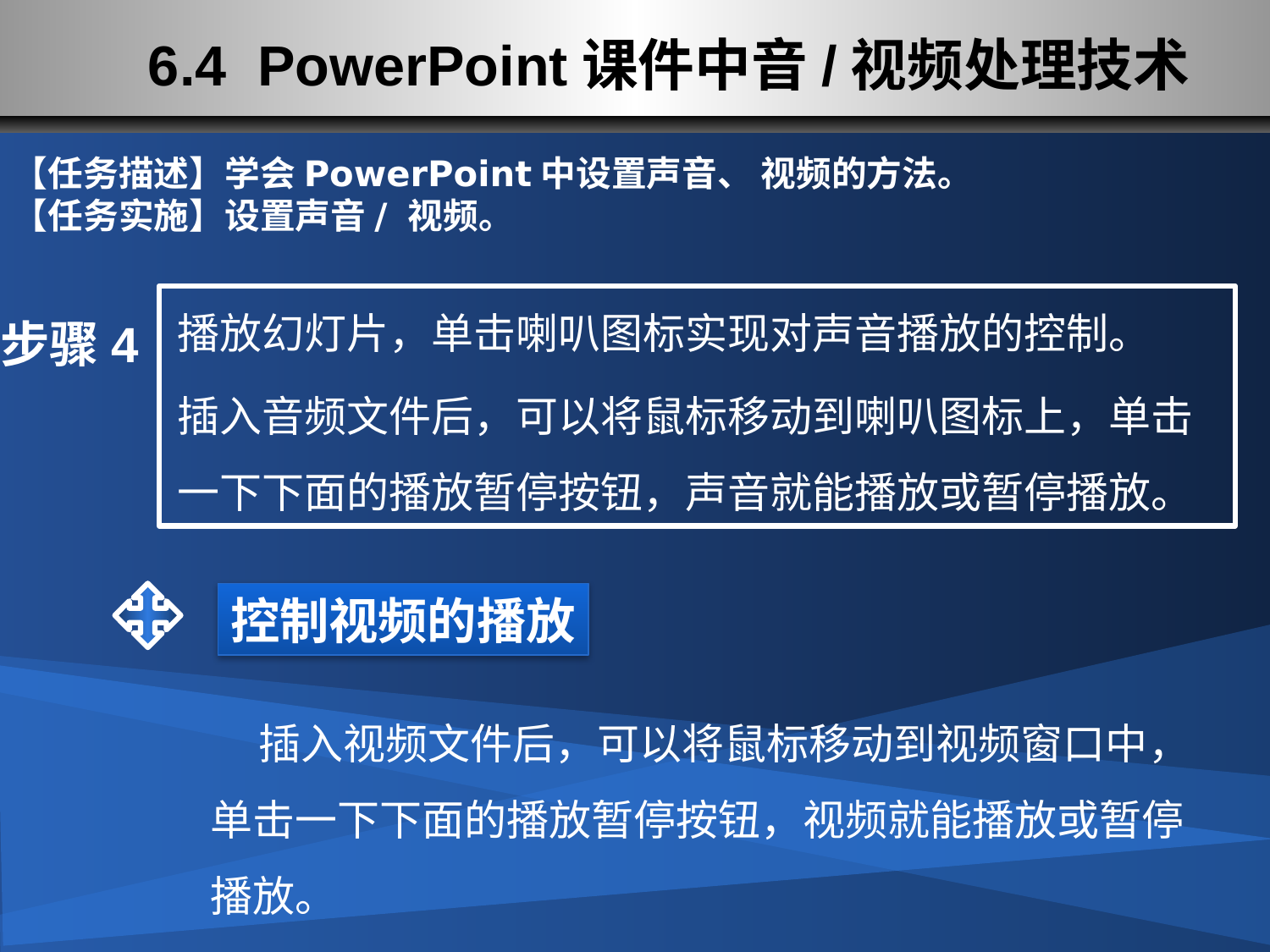

# 6.4  PowerPoint课件中音/视频处理技术
【任务描述】学会PowerPoint中设置声音、 视频的方法。
【任务实施】设置声音/ 视频。

步骤4

播放幻灯片，单击喇叭图标实现对声音播放的控制。
插入音频文件后，可以将鼠标移动到喇叭图标上，单击一下下面的播放暂停按钮，声音就能播放或暂停播放。

控制视频的播放
    插入视频文件后，可以将鼠标移动到视频窗口中，单击一下下面的播放暂停按钮，视频就能播放或暂停播放。